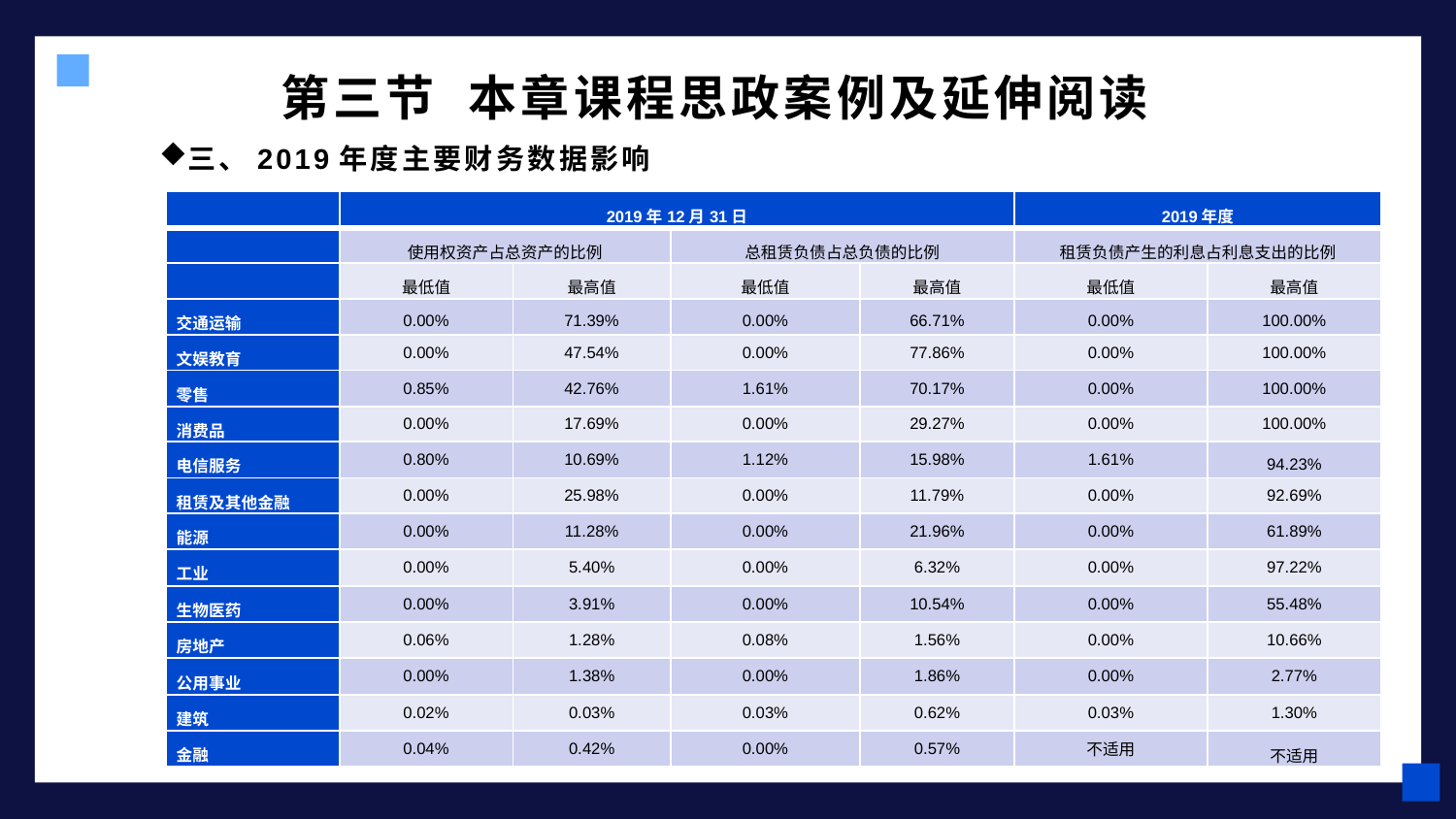

# 第三节  本章课程思政案例及延伸阅读
三、2019年度主要财务数据影响

|  | 2019年12月31日 |  |  |  | 2019年度 |  |
| --- | --- | --- | --- | --- | --- | --- |
|  | 使用权资产占总资产的比例 |  | 总租赁负债占总负债的比例 |  | 租赁负债产生的利息占利息支出的比例 |  |
|  | 最低值 | 最高值 | 最低值 | 最高值 | 最低值 | 最高值 |
| 交通运输 | 0.00% | 71.39% | 0.00% | 66.71% | 0.00% | 100.00% |
| 文娱教育 | 0.00% | 47.54% | 0.00% | 77.86% | 0.00% | 100.00% |
| 零售 | 0.85% | 42.76% | 1.61% | 70.17% | 0.00% | 100.00% |
| 消费品 | 0.00% | 17.69% | 0.00% | 29.27% | 0.00% | 100.00% |
| 电信服务 | 0.80% | 10.69% | 1.12% | 15.98% | 1.61% | 94.23% |
| 租赁及其他金融 | 0.00% | 25.98% | 0.00% | 11.79% | 0.00% | 92.69% |
| 能源 | 0.00% | 11.28% | 0.00% | 21.96% | 0.00% | 61.89% |
| 工业 | 0.00% | 5.40% | 0.00% | 6.32% | 0.00% | 97.22% |
| 生物医药 | 0.00% | 3.91% | 0.00% | 10.54% | 0.00% | 55.48% |
| 房地产 | 0.06% | 1.28% | 0.08% | 1.56% | 0.00% | 10.66% |
| 公用事业 | 0.00% | 1.38% | 0.00% | 1.86% | 0.00% | 2.77% |
| 建筑 | 0.02% | 0.03% | 0.03% | 0.62% | 0.03% | 1.30% |
| 金融 | 0.04% | 0.42% | 0.00% | 0.57% | 不适用 | 不适用 |